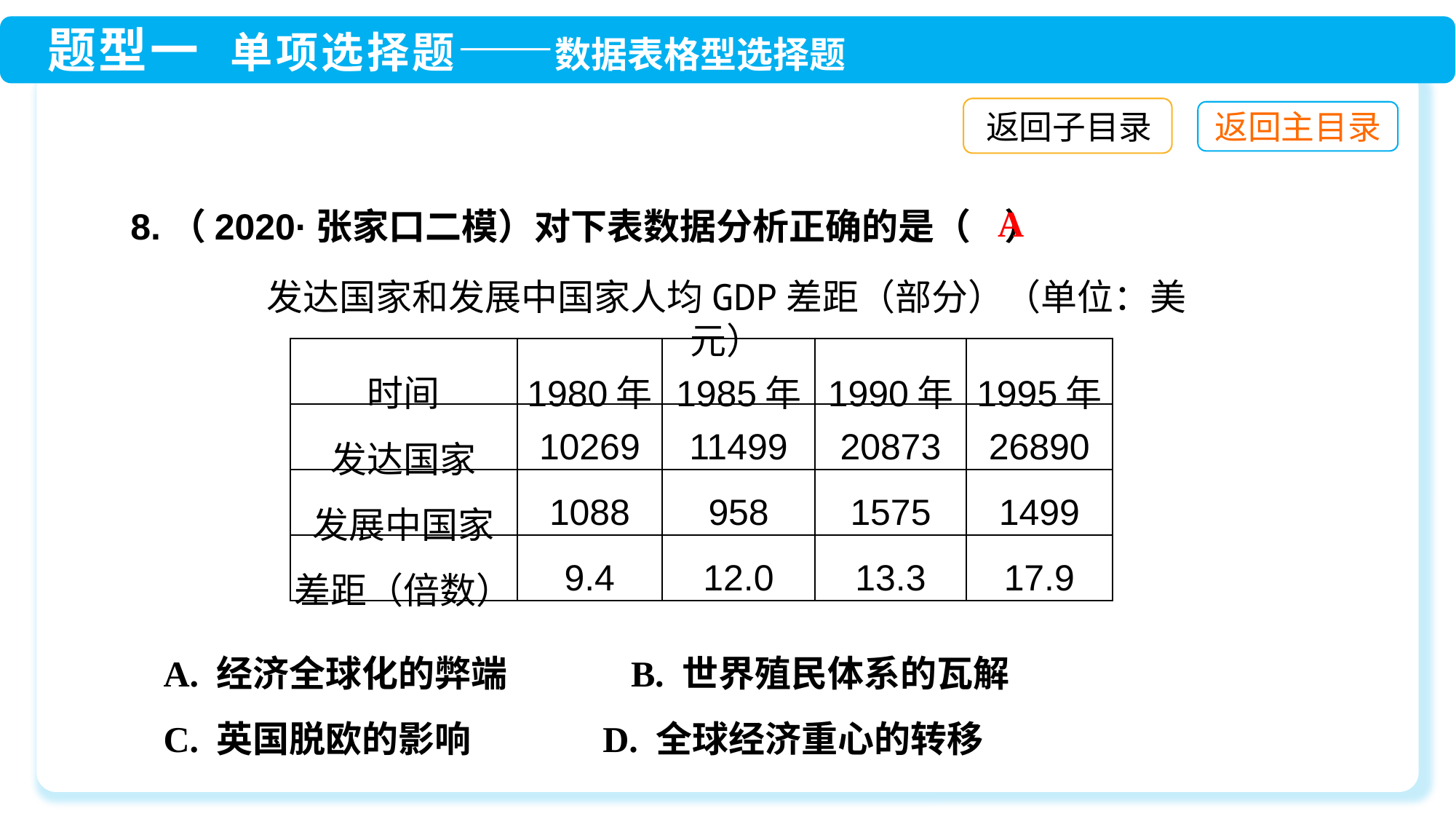

返回子目录
A
8.（2020·张家口二模）对下表数据分析正确的是（    ）
发达国家和发展中国家人均GDP差距（部分）（单位：美元）
| 时间 | 1980年 | 1985年 | 1990年 | 1995年 |
| --- | --- | --- | --- | --- |
| 发达国家 | 10269 | 11499 | 20873 | 26890 |
| 发展中国家 | 1088 | 958 | 1575 | 1499 |
| 差距（倍数） | 9.4 | 12.0 | 13.3 | 17.9 |
A. 经济全球化的弊端              B. 世界殖民体系的瓦解
C. 英国脱欧的影响               D. 全球经济重心的转移